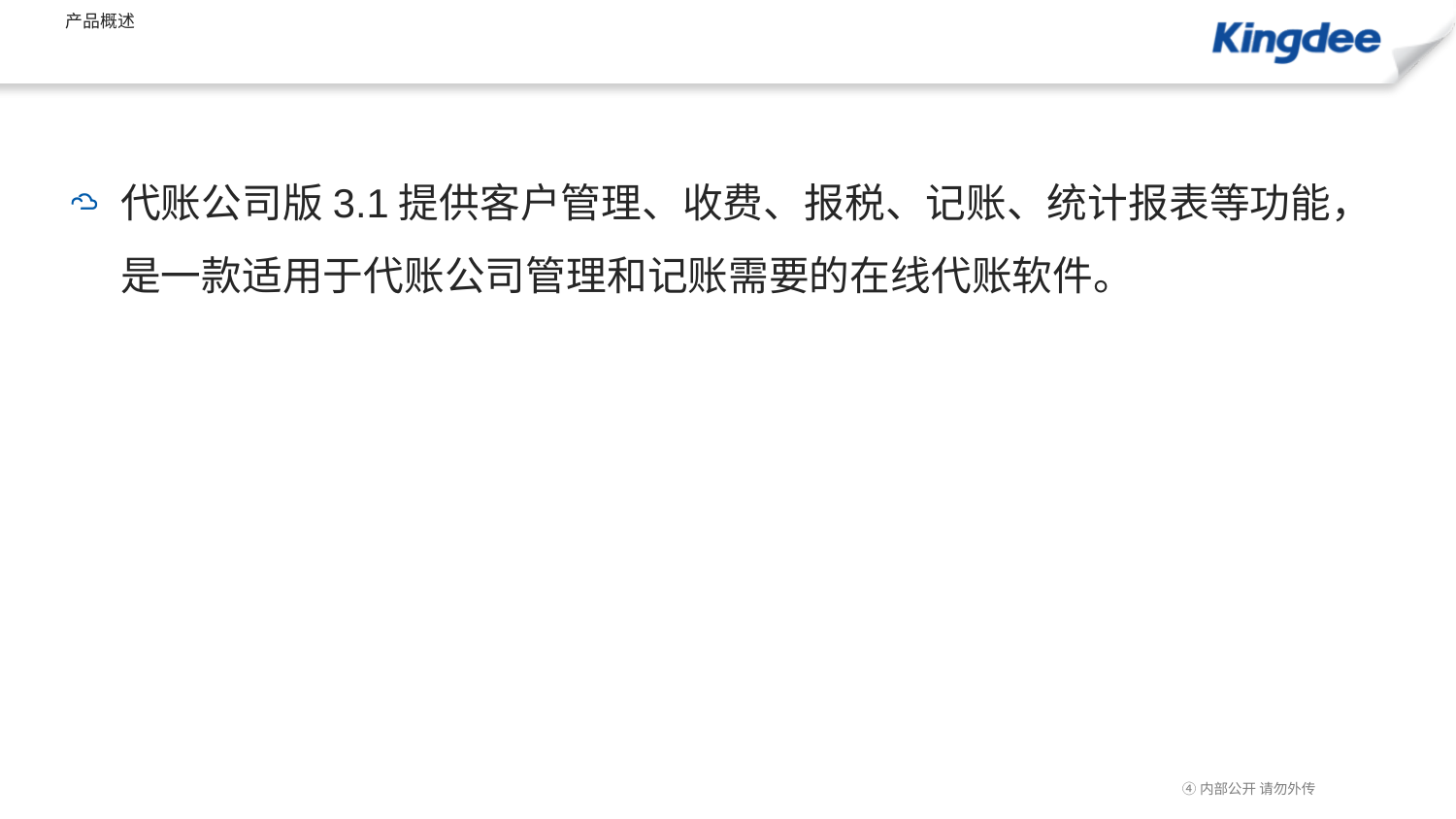

# 产品概述
代账公司版3.1提供客户管理、收费、报税、记账、统计报表等功能，是一款适用于代账公司管理和记账需要的在线代账软件。